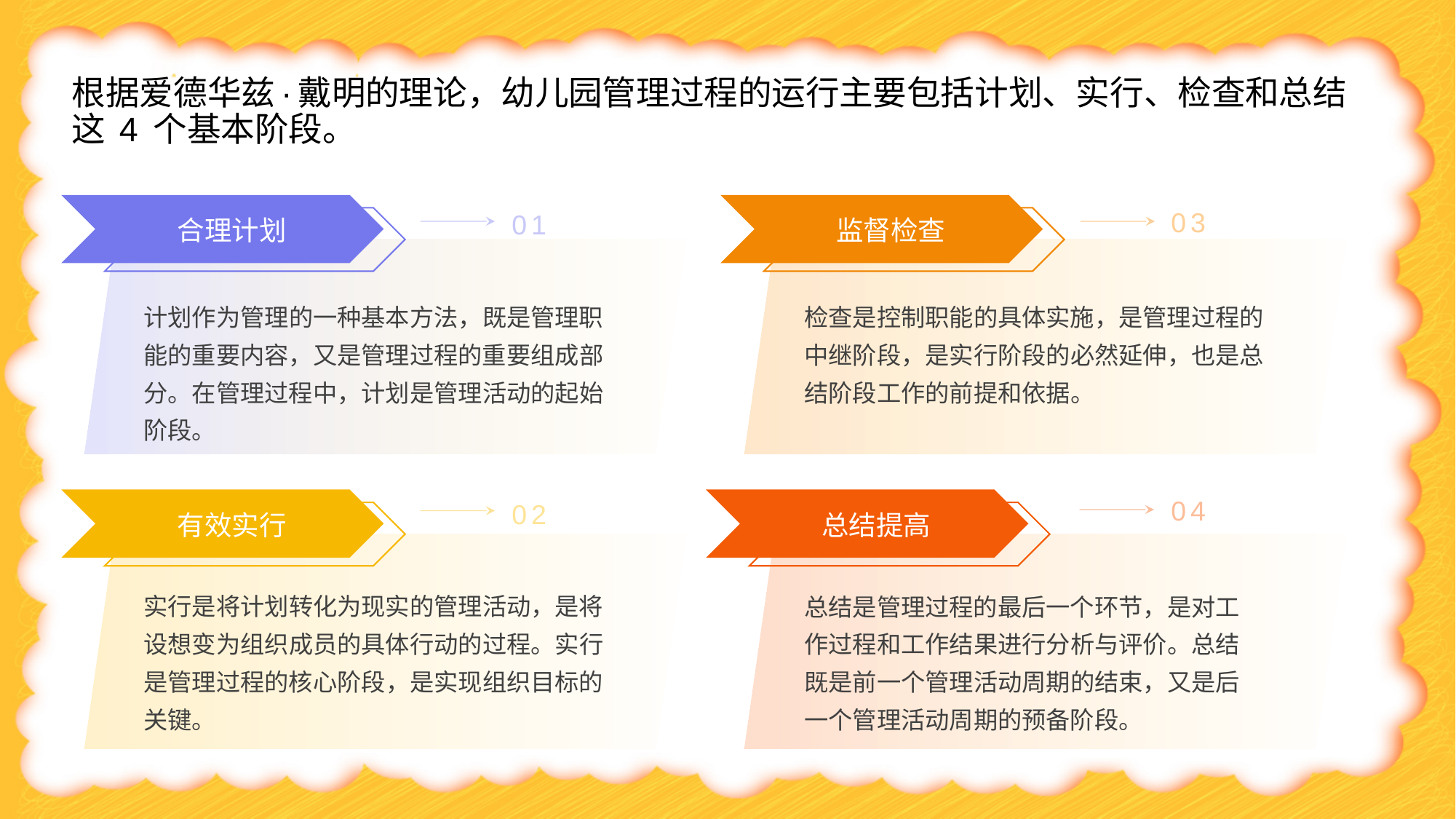

根据爱德华兹·戴明的理论，幼儿园管理过程的运行主要包括计划、实行、检查和总结这 4 个基本阶段。

01
03

合理计划
监督检查

计划作为管理的一种基本方法，既是管理职能的重要内容，又是管理过程的重要组成部分。在管理过程中，计划是管理活动的起始阶段。
检查是控制职能的具体实施，是管理过程的中继阶段，是实行阶段的必然延伸，也是总结阶段工作的前提和依据。
04
02

有效实行
总结提高

实行是将计划转化为现实的管理活动，是将设想变为组织成员的具体行动的过程。实行是管理过程的核心阶段，是实现组织目标的关键。
总结是管理过程的最后一个环节，是对工作过程和工作结果进行分析与评价。总结既是前一个管理活动周期的结束，又是后一个管理活动周期的预备阶段。